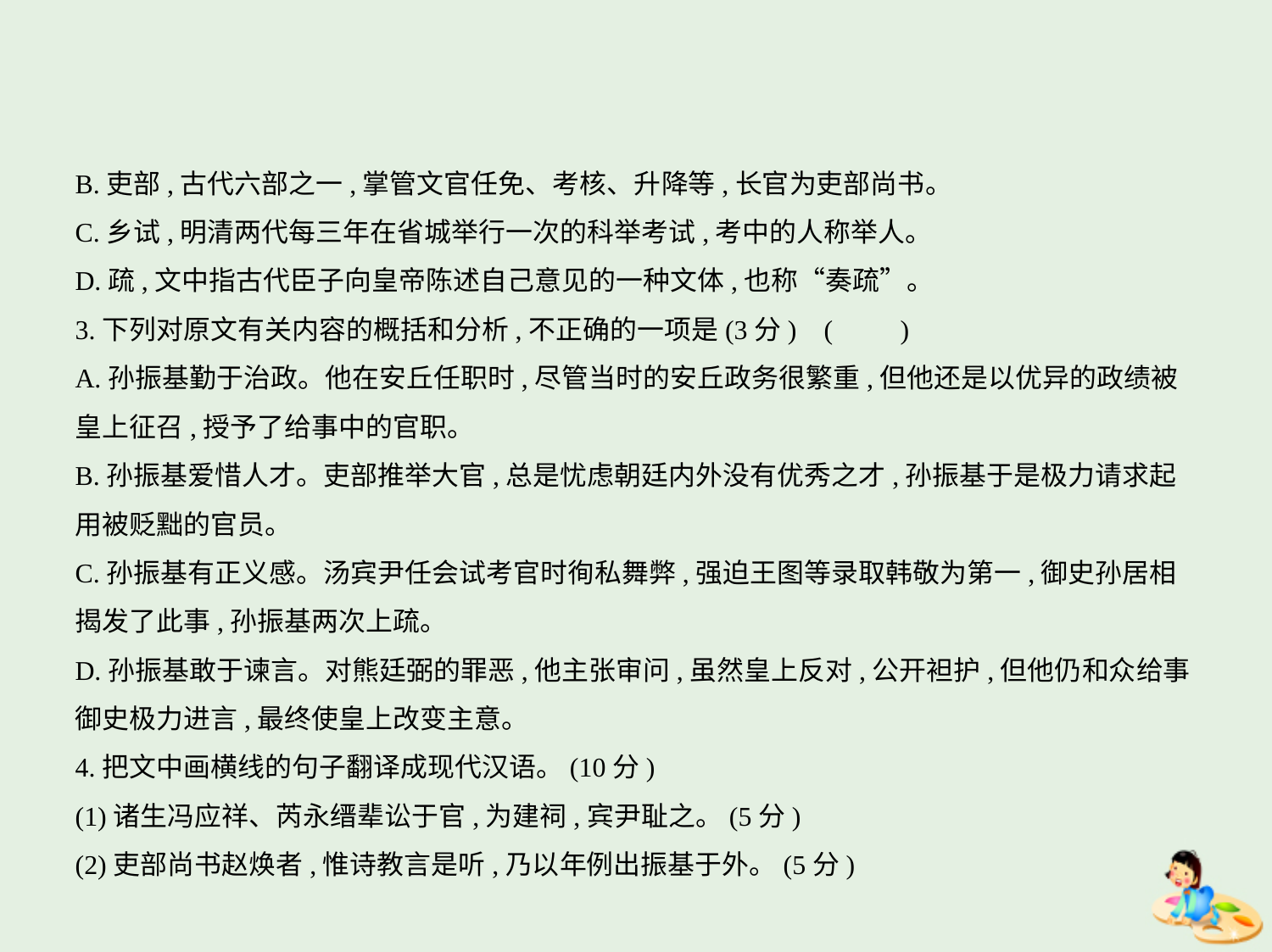

B.吏部,古代六部之一,掌管文官任免、考核、升降等,长官为吏部尚书。
C.乡试,明清两代每三年在省城举行一次的科举考试,考中的人称举人。
D.疏,文中指古代臣子向皇帝陈述自己意见的一种文体,也称“奏疏”。
3.下列对原文有关内容的概括和分析,不正确的一项是(3分) (　　)
A.孙振基勤于治政。他在安丘任职时,尽管当时的安丘政务很繁重,但他还是以优异的政绩被
皇上征召,授予了给事中的官职。
B.孙振基爱惜人才。吏部推举大官,总是忧虑朝廷内外没有优秀之才,孙振基于是极力请求起
用被贬黜的官员。
C.孙振基有正义感。汤宾尹任会试考官时徇私舞弊,强迫王图等录取韩敬为第一,御史孙居相
揭发了此事,孙振基两次上疏。
D.孙振基敢于谏言。对熊廷弼的罪恶,他主张审问,虽然皇上反对,公开袒护,但他仍和众给事
御史极力进言,最终使皇上改变主意。
4.把文中画横线的句子翻译成现代汉语。(10分)
(1)诸生冯应祥、芮永缙辈讼于官,为建祠,宾尹耻之。(5分)
(2)吏部尚书赵焕者,惟诗教言是听,乃以年例出振基于外。(5分)